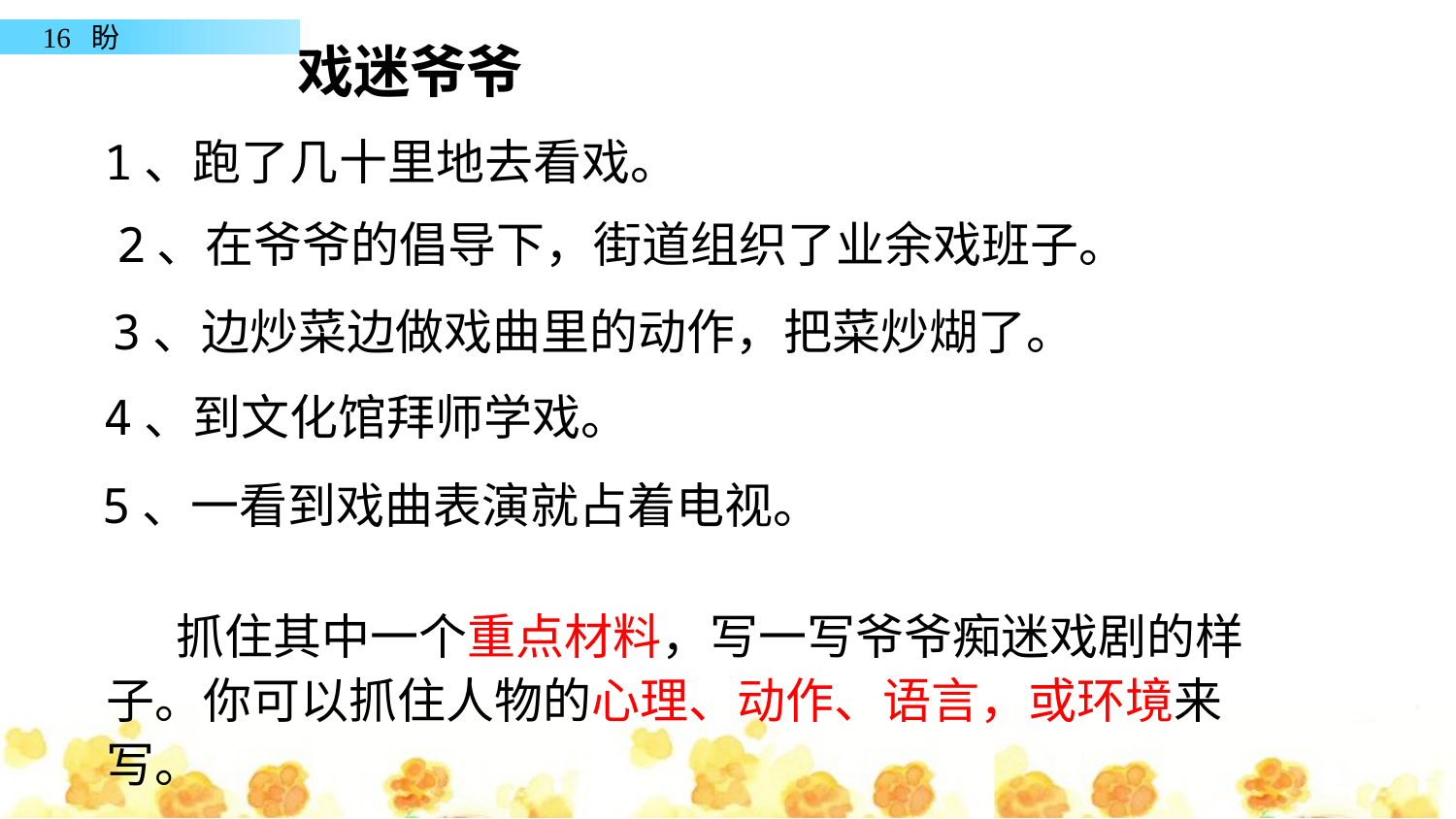

戏迷爷爷
1、跑了几十里地去看戏。
  2、在爷爷的倡导下，街道组织了业余戏班子。
  3、边炒菜边做戏曲里的动作，把菜炒煳了。
4、到文化馆拜师学戏。
5、一看到戏曲表演就占着电视。
  抓住其中一个重点材料，写一写爷爷痴迷戏剧的样子。你可以抓住人物的心理、动作、语言，或环境来写。